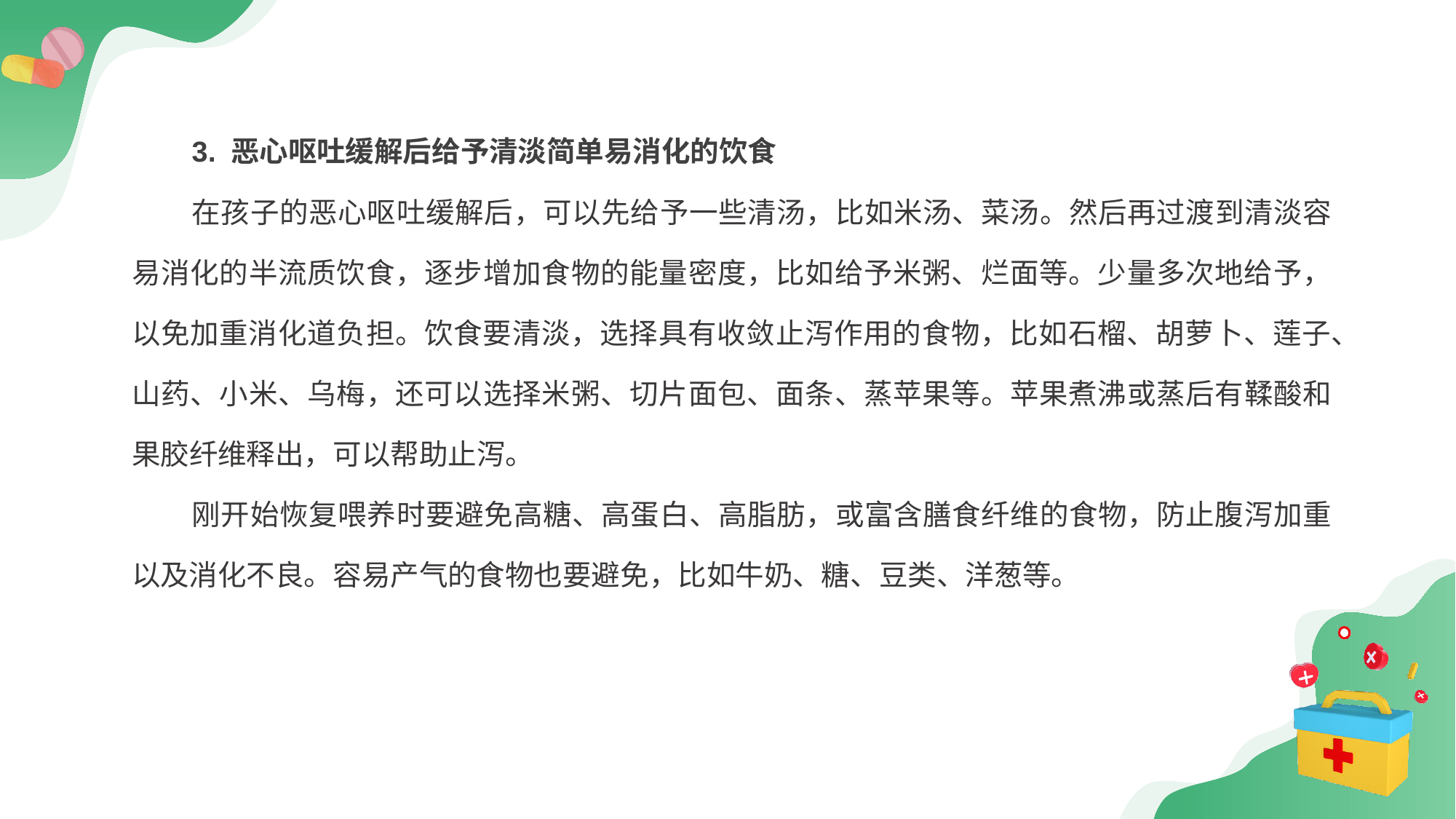

3. 恶心呕吐缓解后给予清淡简单易消化的饮食
在孩子的恶心呕吐缓解后，可以先给予一些清汤，比如米汤、菜汤。然后再过渡到清淡容易消化的半流质饮食，逐步增加食物的能量密度，比如给予米粥、烂面等。少量多次地给予，以免加重消化道负担。饮食要清淡，选择具有收敛止泻作用的食物，比如石榴、胡萝卜、莲子、山药、小米、乌梅，还可以选择米粥、切片面包、面条、蒸苹果等。苹果煮沸或蒸后有鞣酸和果胶纤维释出，可以帮助止泻。
刚开始恢复喂养时要避免高糖、高蛋白、高脂肪，或富含膳食纤维的食物，防止腹泻加重以及消化不良。容易产气的食物也要避免，比如牛奶、糖、豆类、洋葱等。